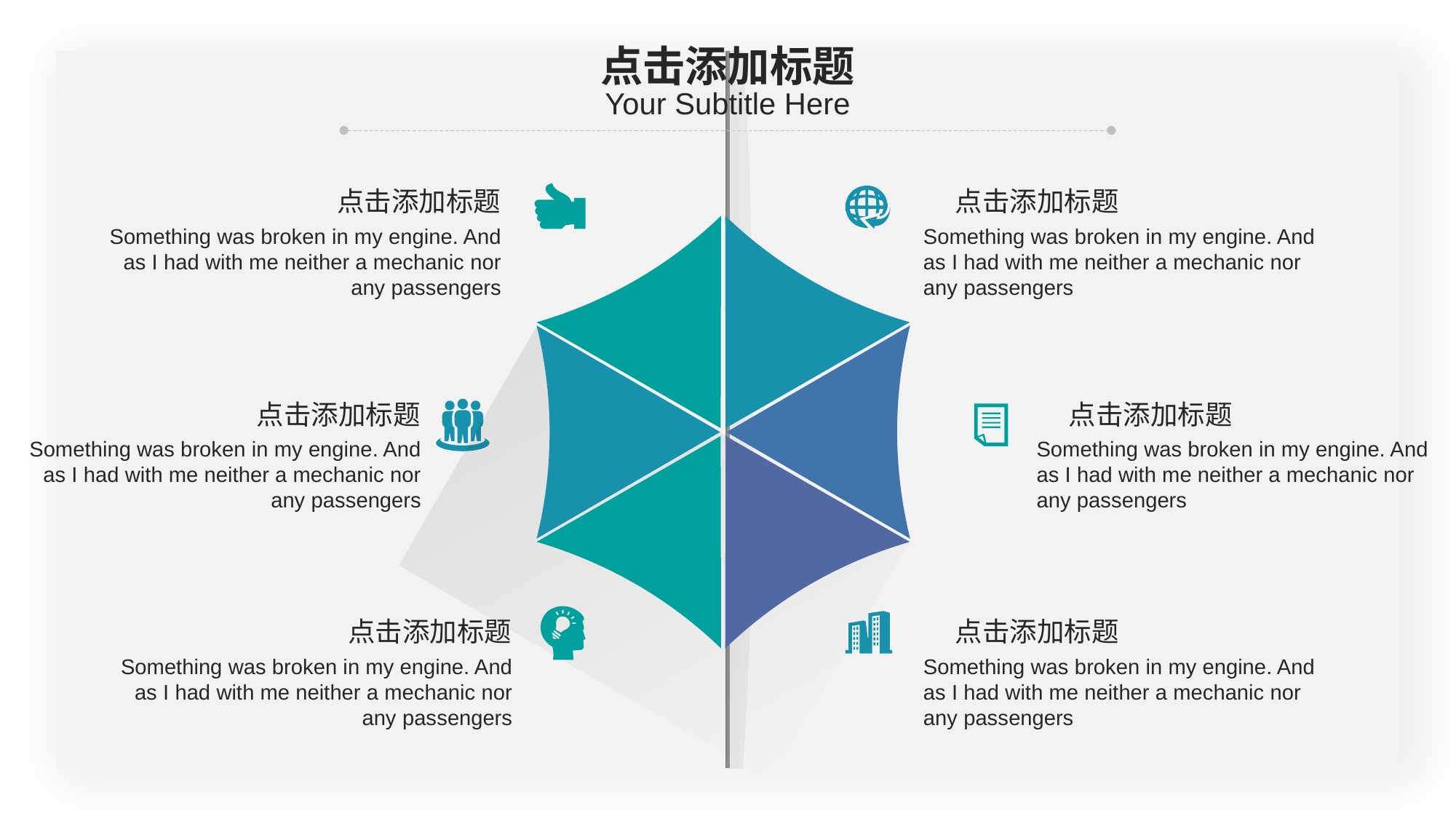

0,161,156
点击添加标题
Your Subtitle Here

点击添加标题
Something was broken in my engine. And as I had with me neither a mechanic nor any passengers
点击添加标题
Something was broken in my engine. And as I had with me neither a mechanic nor any passengers

点击添加标题
Something was broken in my engine. And as I had with me neither a mechanic nor any passengers
点击添加标题
Something was broken in my engine. And as I had with me neither a mechanic nor any passengers

点击添加标题
Something was broken in my engine. And as I had with me neither a mechanic nor any passengers
点击添加标题
Something was broken in my engine. And as I had with me neither a mechanic nor any passengers